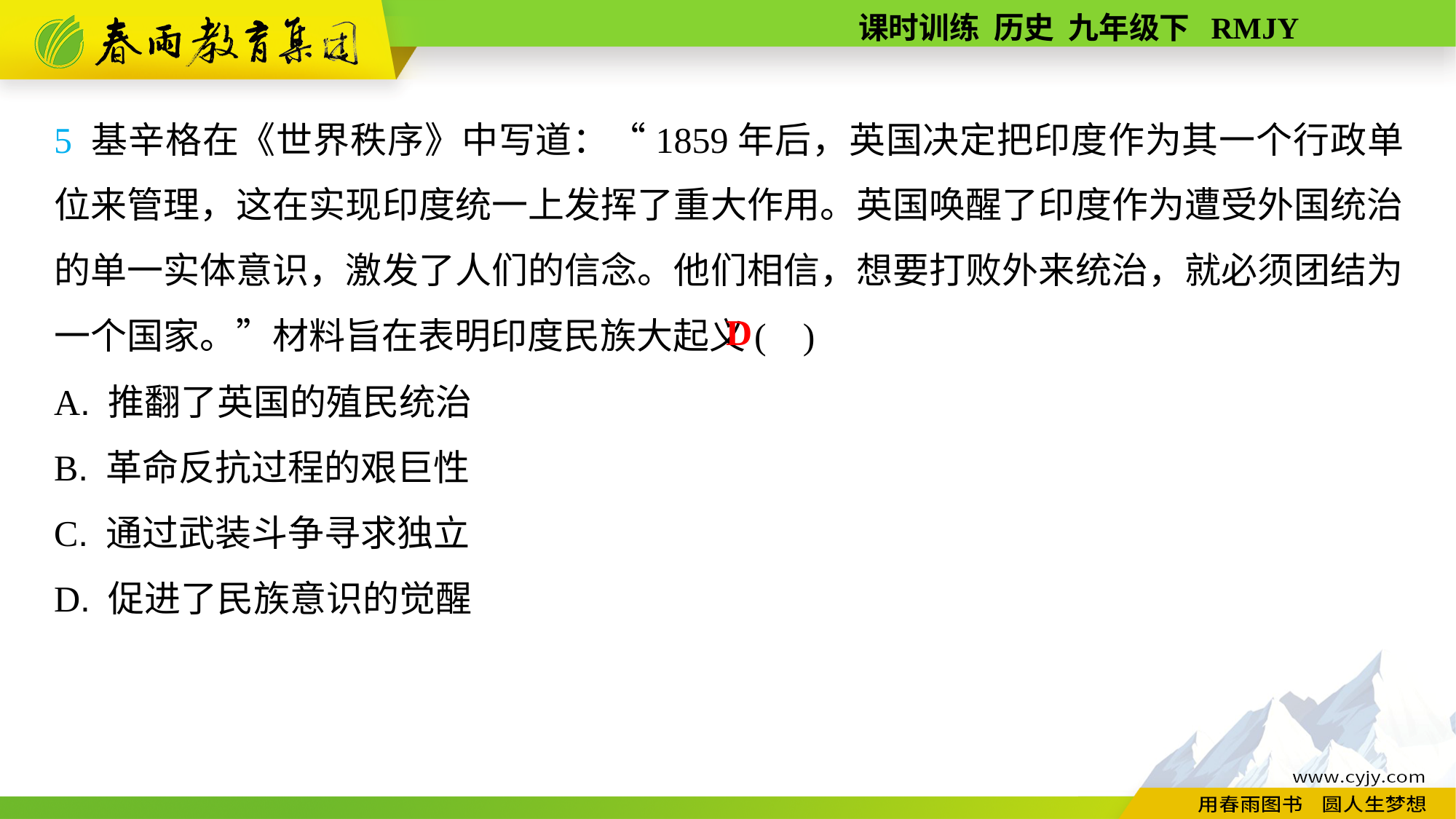

5 基辛格在《世界秩序》中写道：“1859年后，英国决定把印度作为其一个行政单位来管理，这在实现印度统一上发挥了重大作用。英国唤醒了印度作为遭受外国统治的单一实体意识，激发了人们的信念。他们相信，想要打败外来统治，就必须团结为一个国家。”材料旨在表明印度民族大起义(    )
A. 推翻了英国的殖民统治
B. 革命反抗过程的艰巨性
C. 通过武装斗争寻求独立
D. 促进了民族意识的觉醒
D